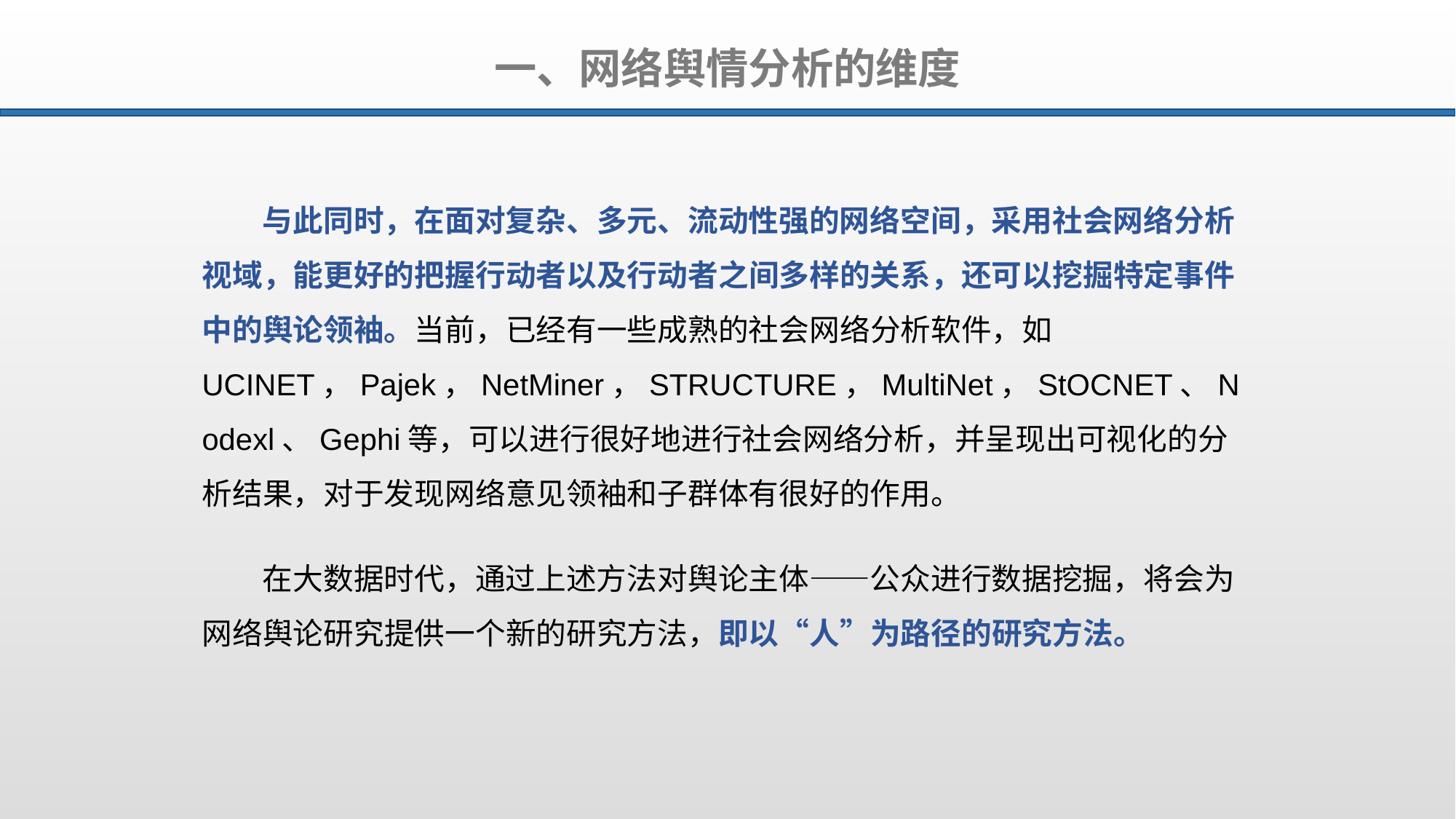

一、网络舆情分析的维度

与此同时，在面对复杂、多元、流动性强的网络空间，采用社会网络分析视域，能更好的把握行动者以及行动者之间多样的关系，还可以挖掘特定事件中的舆论领袖。当前，已经有一些成熟的社会网络分析软件，如UCINET，Pajek，NetMiner，STRUCTURE，MultiNet，StOCNET、Nodexl、Gephi等，可以进行很好地进行社会网络分析，并呈现出可视化的分析结果，对于发现网络意见领袖和子群体有很好的作用。
在大数据时代，通过上述方法对舆论主体——公众进行数据挖掘，将会为网络舆论研究提供一个新的研究方法，即以“人”为路径的研究方法。